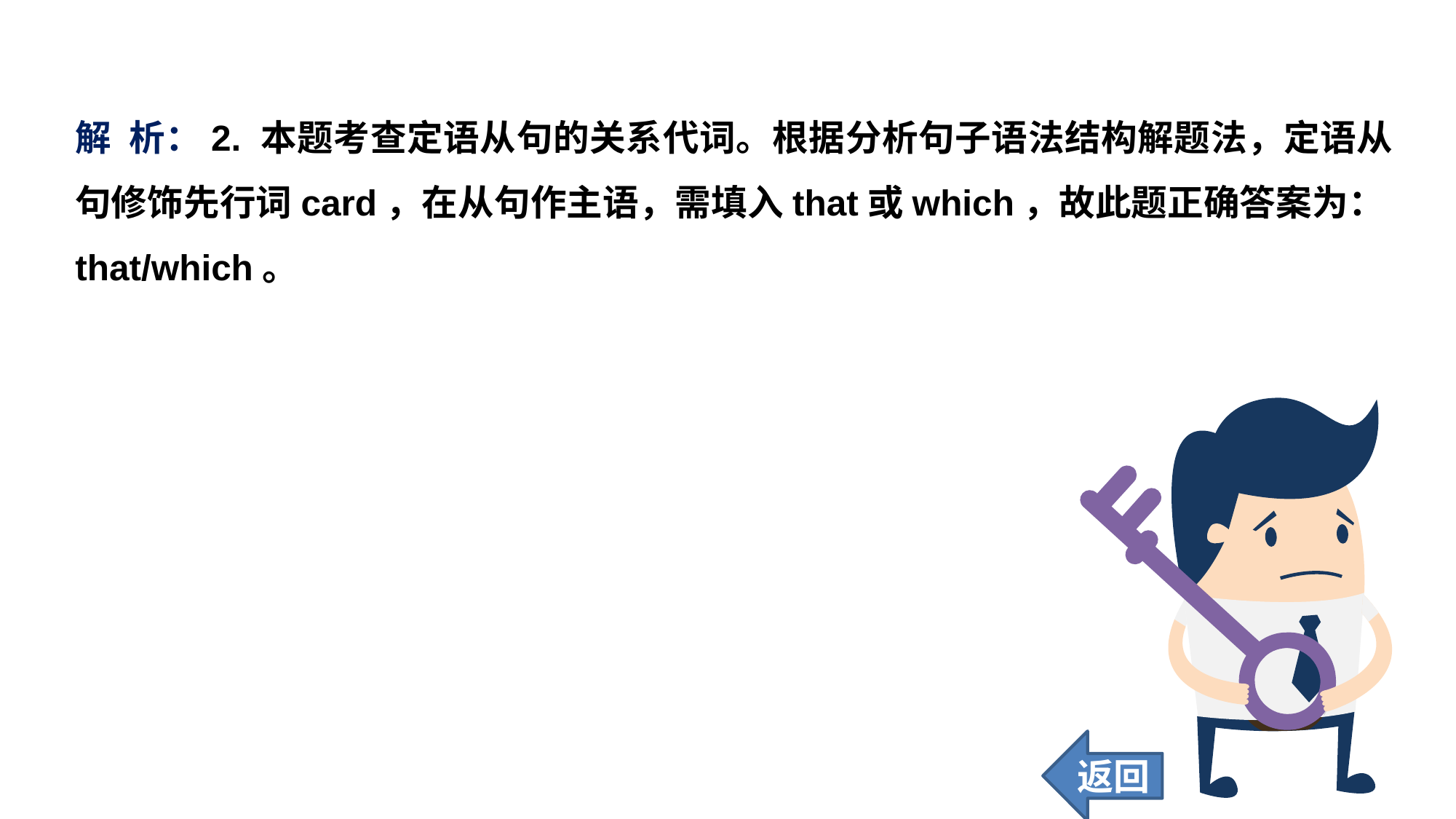

解  析：2. 本题考查定语从句的关系代词。根据分析句子语法结构解题法，定语从句修饰先行词card，在从句作主语，需填入that或which，故此题正确答案为：that/which。

返回
90